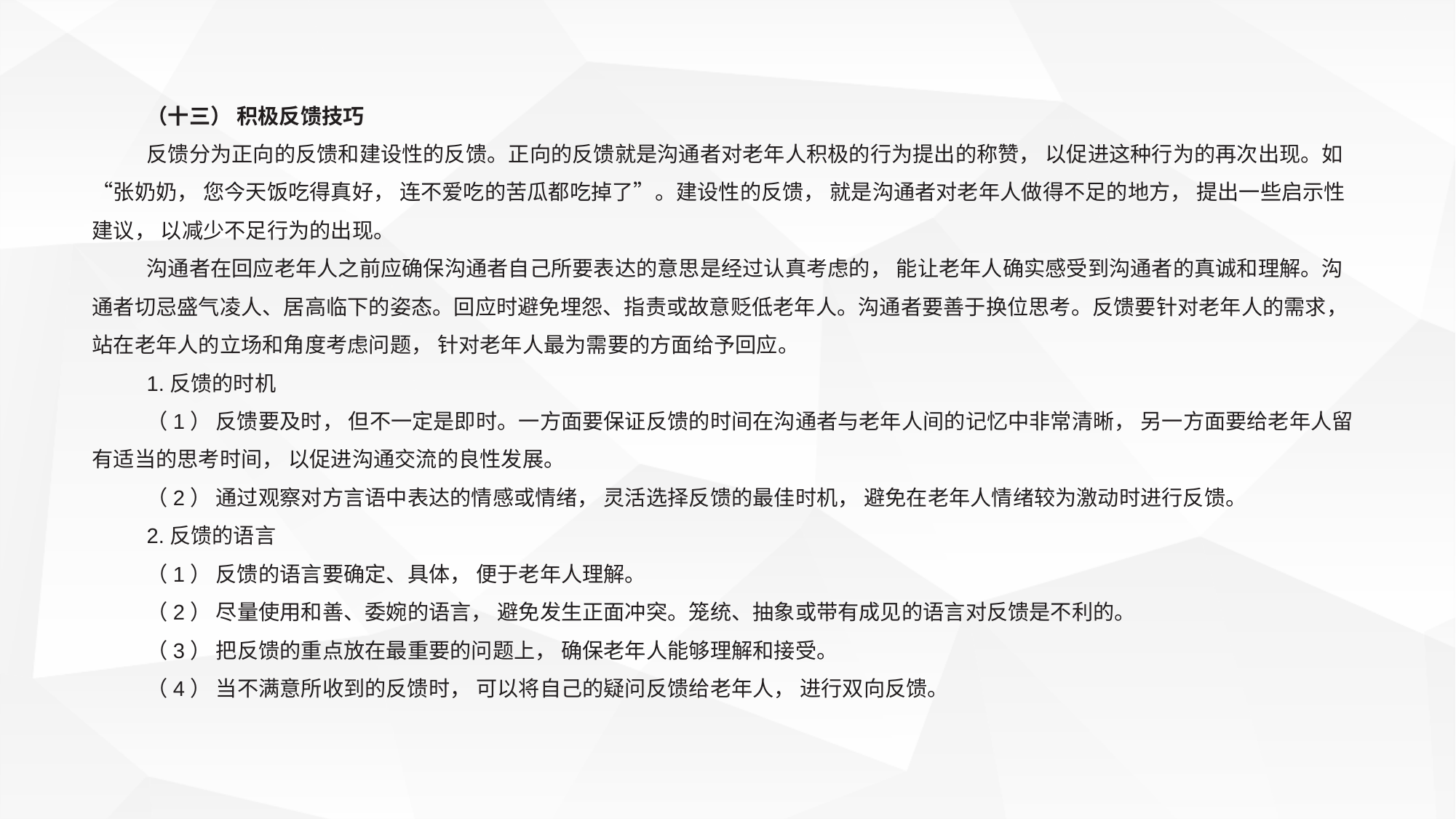

（十三） 积极反馈技巧
反馈分为正向的反馈和建设性的反馈。正向的反馈就是沟通者对老年人积极的行为提出的称赞， 以促进这种行为的再次出现。如“张奶奶， 您今天饭吃得真好， 连不爱吃的苦瓜都吃掉了”。建设性的反馈， 就是沟通者对老年人做得不足的地方， 提出一些启示性建议， 以减少不足行为的出现。
沟通者在回应老年人之前应确保沟通者自己所要表达的意思是经过认真考虑的， 能让老年人确实感受到沟通者的真诚和理解。沟通者切忌盛气凌人、居高临下的姿态。回应时避免埋怨、指责或故意贬低老年人。沟通者要善于换位思考。反馈要针对老年人的需求，站在老年人的立场和角度考虑问题， 针对老年人最为需要的方面给予回应。
1.反馈的时机
（1） 反馈要及时， 但不一定是即时。一方面要保证反馈的时间在沟通者与老年人间的记忆中非常清晰， 另一方面要给老年人留有适当的思考时间， 以促进沟通交流的良性发展。
（2） 通过观察对方言语中表达的情感或情绪， 灵活选择反馈的最佳时机， 避免在老年人情绪较为激动时进行反馈。
2.反馈的语言
（1） 反馈的语言要确定、具体， 便于老年人理解。
（2） 尽量使用和善、委婉的语言， 避免发生正面冲突。笼统、抽象或带有成见的语言对反馈是不利的。
（3） 把反馈的重点放在最重要的问题上， 确保老年人能够理解和接受。
（4） 当不满意所收到的反馈时， 可以将自己的疑问反馈给老年人， 进行双向反馈。